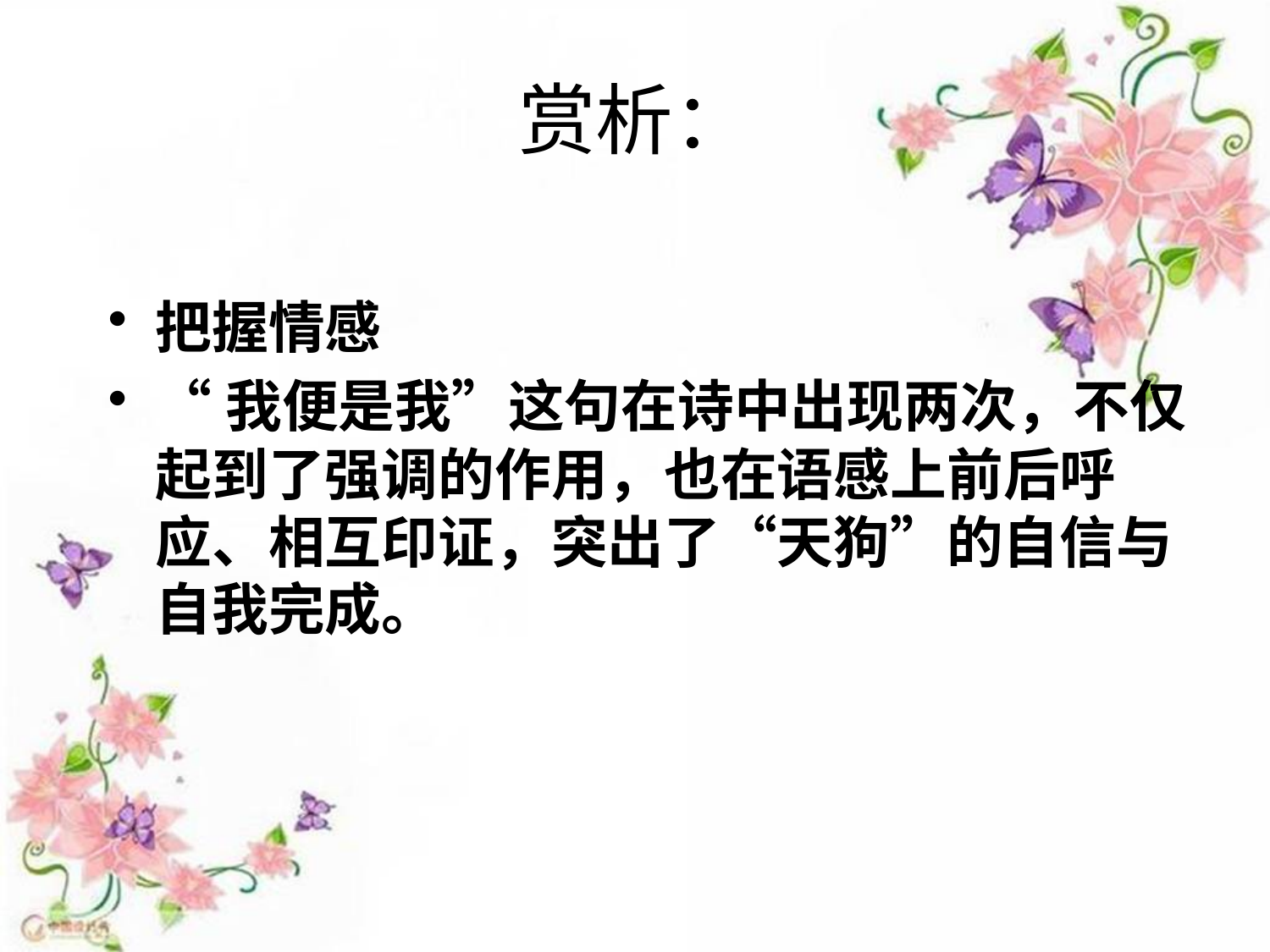

# 赏析：
把握情感
“我便是我”这句在诗中出现两次，不仅起到了强调的作用，也在语感上前后呼应、相互印证，突出了“天狗”的自信与自我完成。